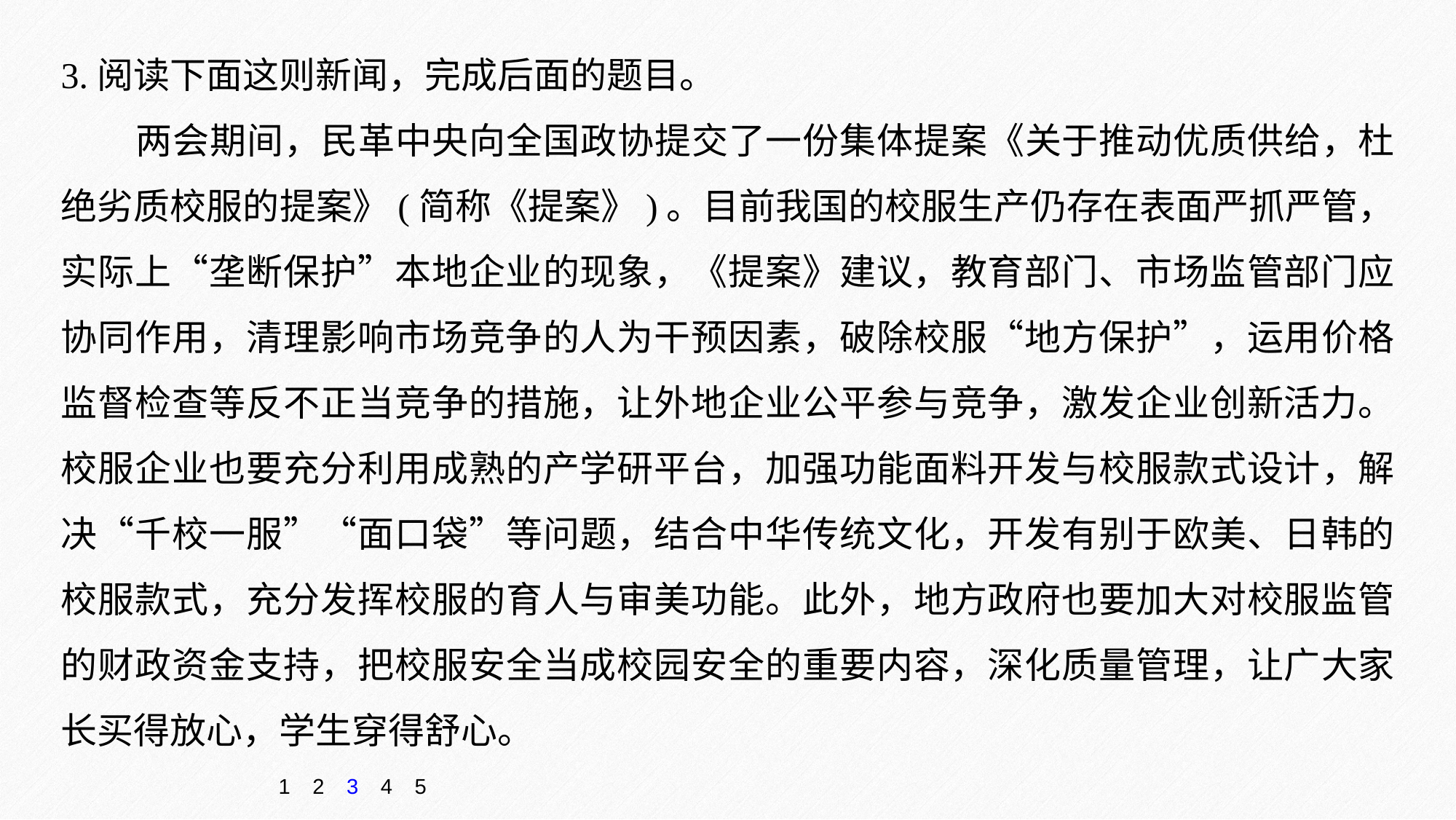

3.阅读下面这则新闻，完成后面的题目。
两会期间，民革中央向全国政协提交了一份集体提案《关于推动优质供给，杜绝劣质校服的提案》(简称《提案》)。目前我国的校服生产仍存在表面严抓严管，实际上“垄断保护”本地企业的现象，《提案》建议，教育部门、市场监管部门应协同作用，清理影响市场竞争的人为干预因素，破除校服“地方保护”，运用价格监督检查等反不正当竞争的措施，让外地企业公平参与竞争，激发企业创新活力。校服企业也要充分利用成熟的产学研平台，加强功能面料开发与校服款式设计，解决“千校一服”“面口袋”等问题，结合中华传统文化，开发有别于欧美、日韩的校服款式，充分发挥校服的育人与审美功能。此外，地方政府也要加大对校服监管的财政资金支持，把校服安全当成校园安全的重要内容，深化质量管理，让广大家长买得放心，学生穿得舒心。
1
2
3
4
5